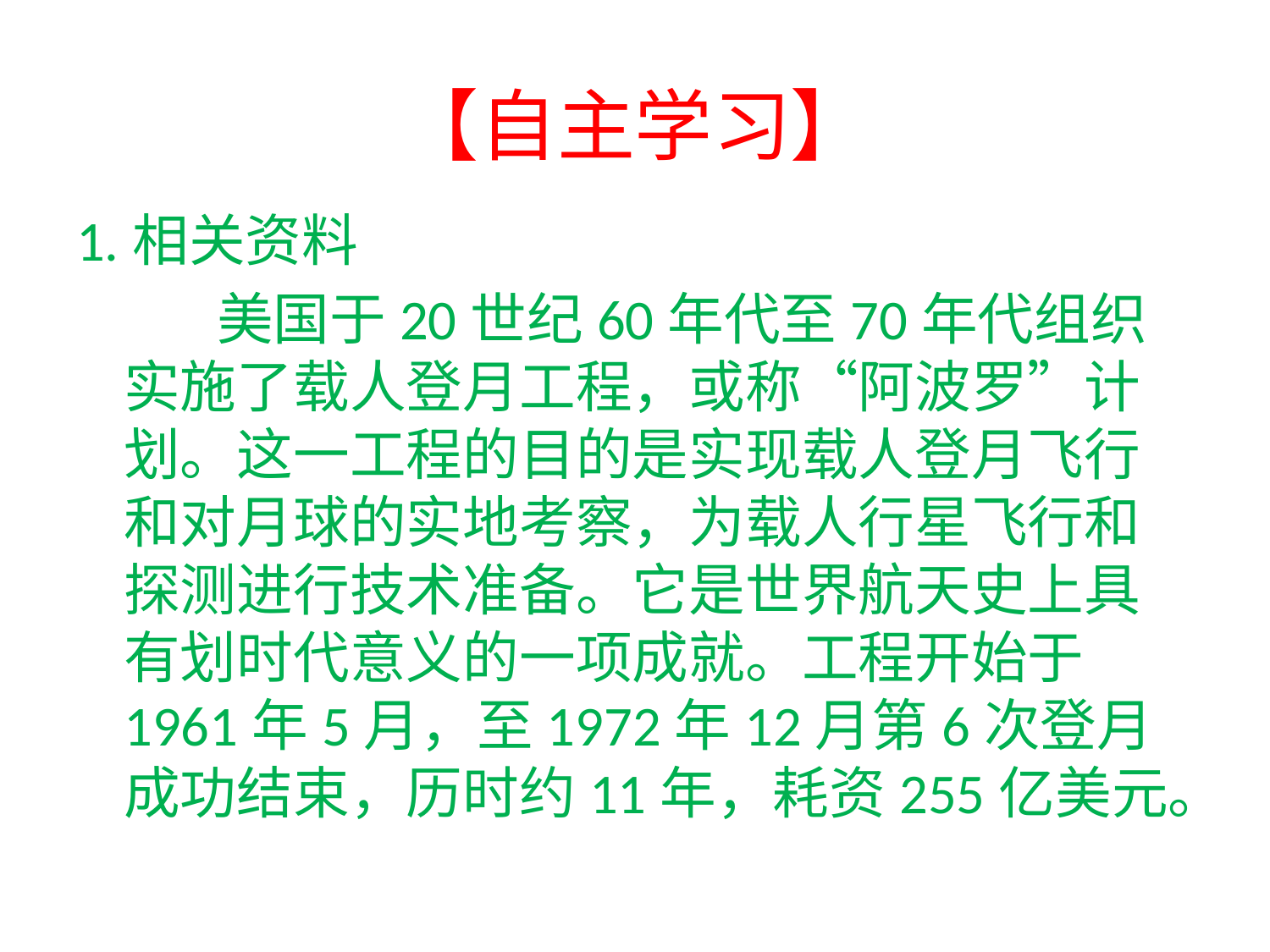

# 【自主学习】
1.相关资料
          美国于20世纪60年代至70年代组织实施了载人登月工程，或称“阿波罗”计划。这一工程的目的是实现载人登月飞行和对月球的实地考察，为载人行星飞行和探测进行技术准备。它是世界航天史上具有划时代意义的一项成就。工程开始于1961年5月，至1972年12月第6次登月成功结束，历时约11年，耗资255亿美元。